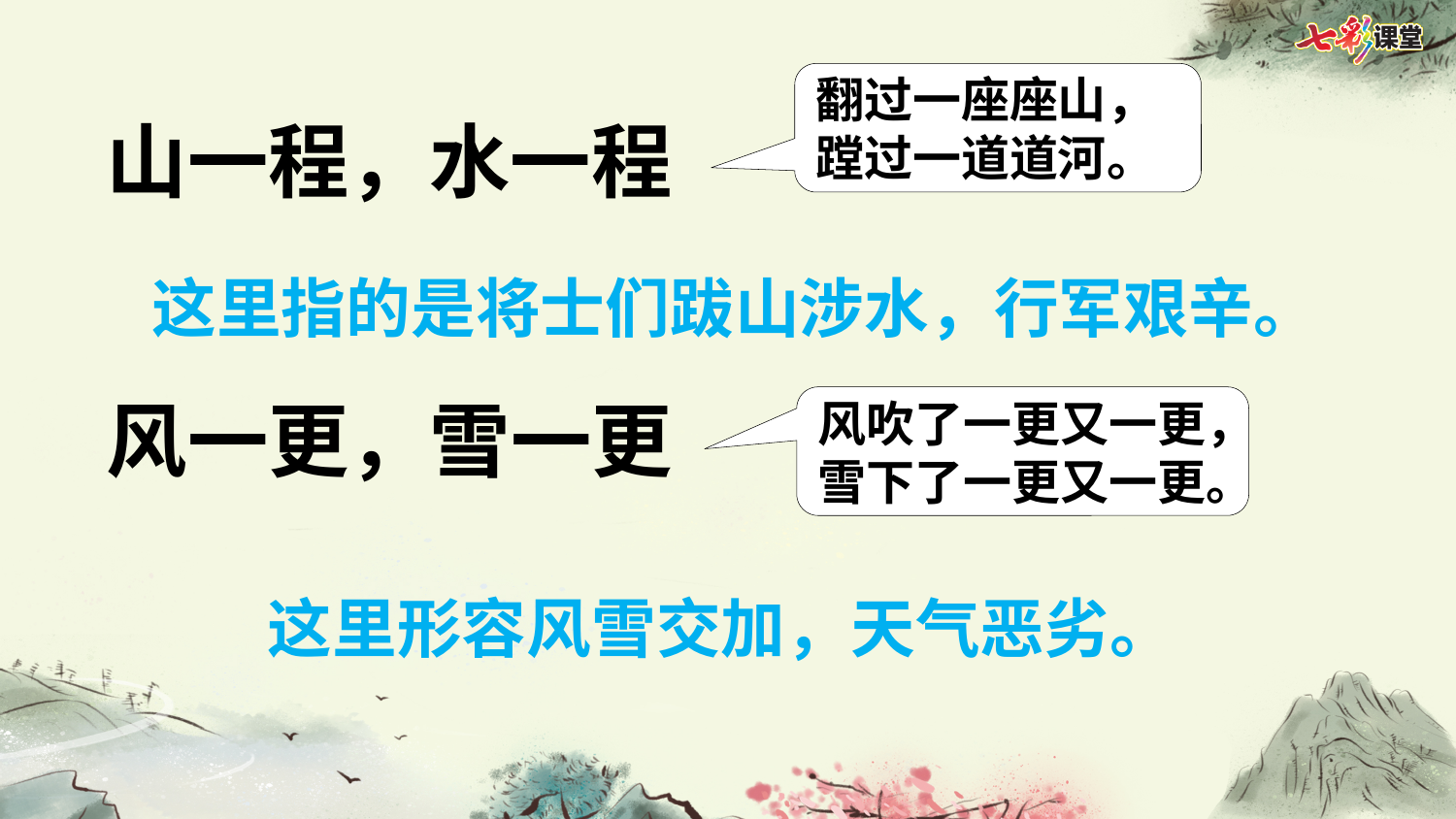

翻过一座座山，蹚过一道道河。
山一程，水一程
这里指的是将士们跋山涉水，行军艰辛。
风一更，雪一更
风吹了一更又一更，雪下了一更又一更。
这里形容风雪交加，天气恶劣。